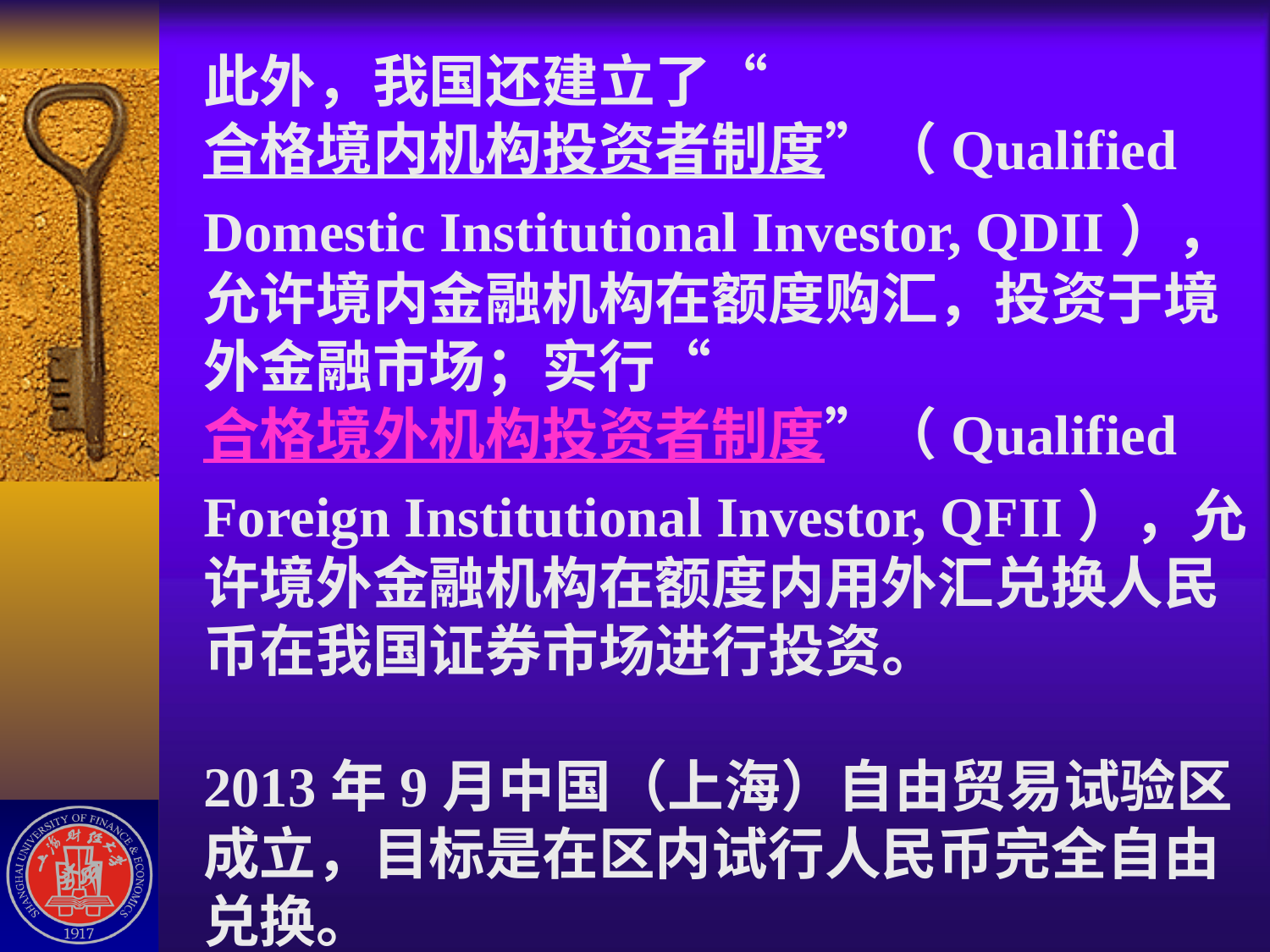

# 此外，我国还建立了“合格境内机构投资者制度”（Qualified Domestic Institutional Investor, QDII），允许境内金融机构在额度购汇，投资于境外金融市场；实行“合格境外机构投资者制度”（Qualified Foreign Institutional Investor, QFII），允许境外金融机构在额度内用外汇兑换人民币在我国证券市场进行投资。 2013年9月中国（上海）自由贸易试验区成立，目标是在区内试行人民币完全自由兑换。